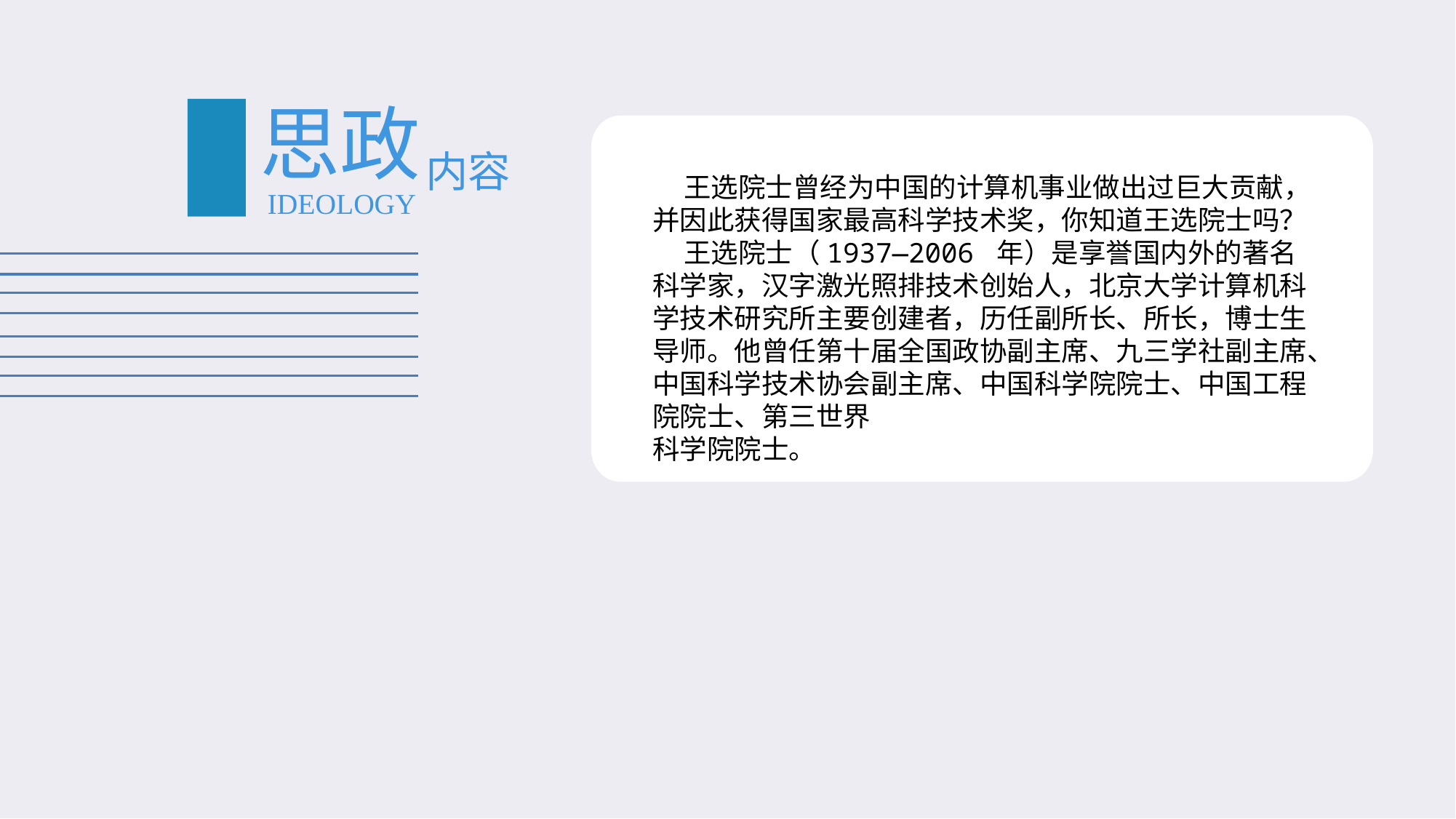

#
思政
内容

    王选院士曾经为中国的计算机事业做出过巨大贡献，并因此获得国家最高科学技术奖，你知道王选院士吗？
    王选院士（1937—2006 年）是享誉国内外的著名科学家，汉字激光照排技术创始人，北京大学计算机科学技术研究所主要创建者，历任副所长、所长，博士生导师。他曾任第十届全国政协副主席、九三学社副主席、中国科学技术协会副主席、中国科学院院士、中国工程院院士、第三世界
科学院院士。

IDEOLOGY